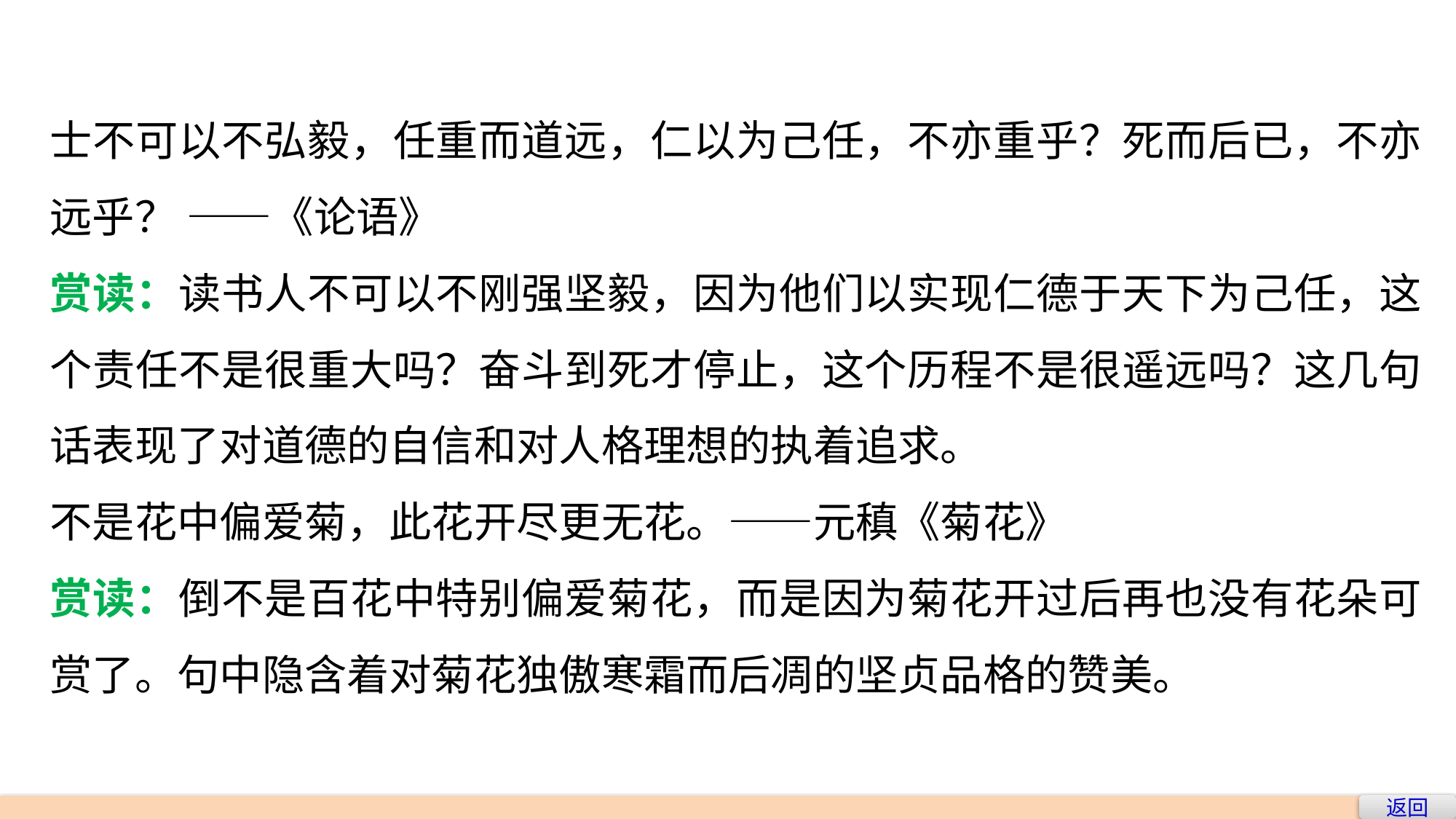

士不可以不弘毅，任重而道远，仁以为己任，不亦重乎？死而后已，不亦远乎？ ——《论语》
赏读：读书人不可以不刚强坚毅，因为他们以实现仁德于天下为己任，这个责任不是很重大吗？奋斗到死才停止，这个历程不是很遥远吗？这几句话表现了对道德的自信和对人格理想的执着追求。
不是花中偏爱菊，此花开尽更无花。——元稹《菊花》
赏读：倒不是百花中特别偏爱菊花，而是因为菊花开过后再也没有花朵可赏了。句中隐含着对菊花独傲寒霜而后凋的坚贞品格的赞美。
返回